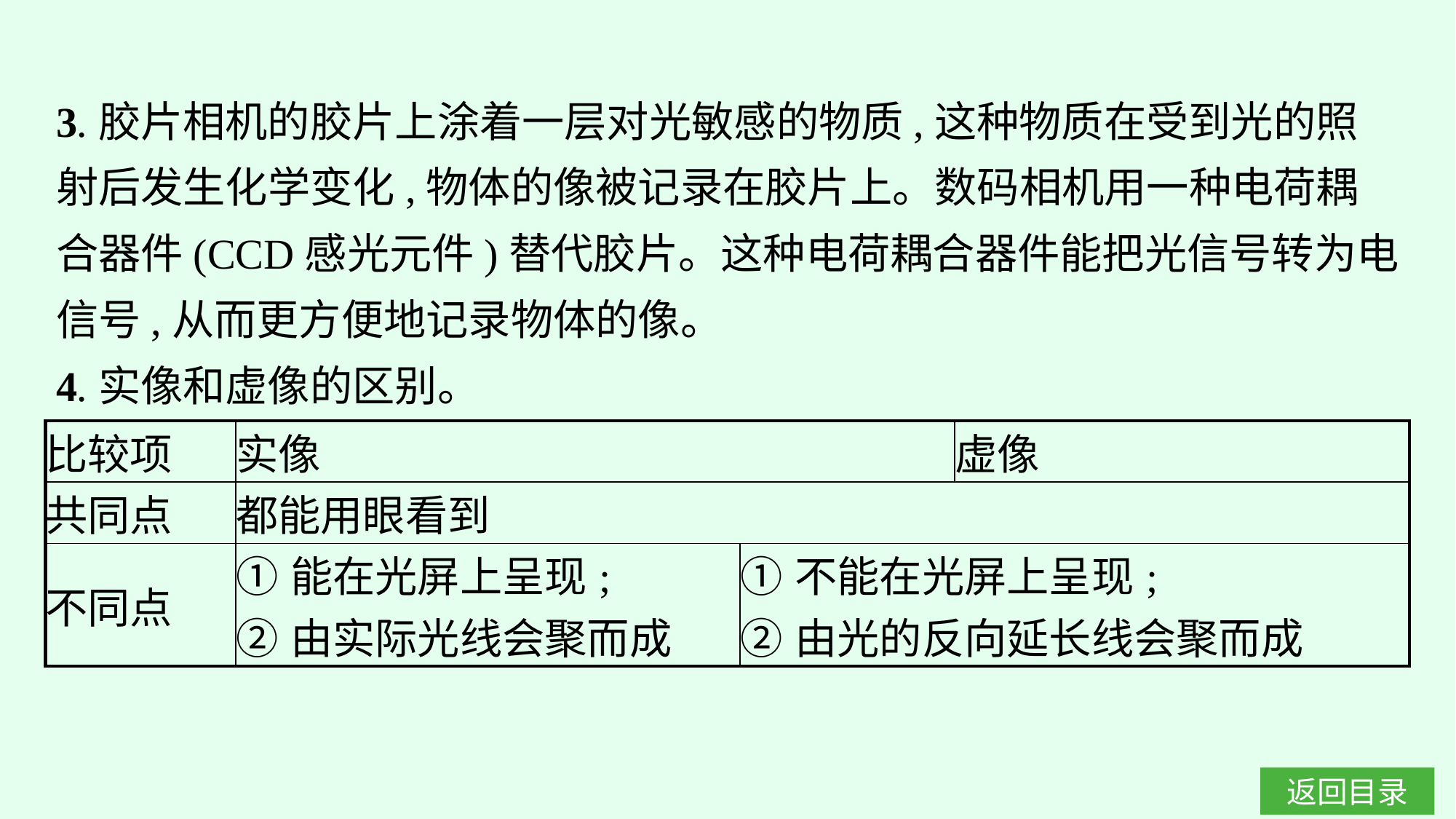

3.胶片相机的胶片上涂着一层对光敏感的物质,这种物质在受到光的照射后发生化学变化,物体的像被记录在胶片上。数码相机用一种电荷耦合器件(CCD感光元件)替代胶片。这种电荷耦合器件能把光信号转为电信号,从而更方便地记录物体的像。
4.实像和虚像的区别。
| 比较项 | 实像 |  | 虚像 |
| --- | --- | --- | --- |
| 共同点 | 都能用眼看到 |  |  |
| 不同点 | ①能在光屏上呈现; ②由实际光线会聚而成 | ①不能在光屏上呈现; ②由光的反向延长线会聚而成 |  |